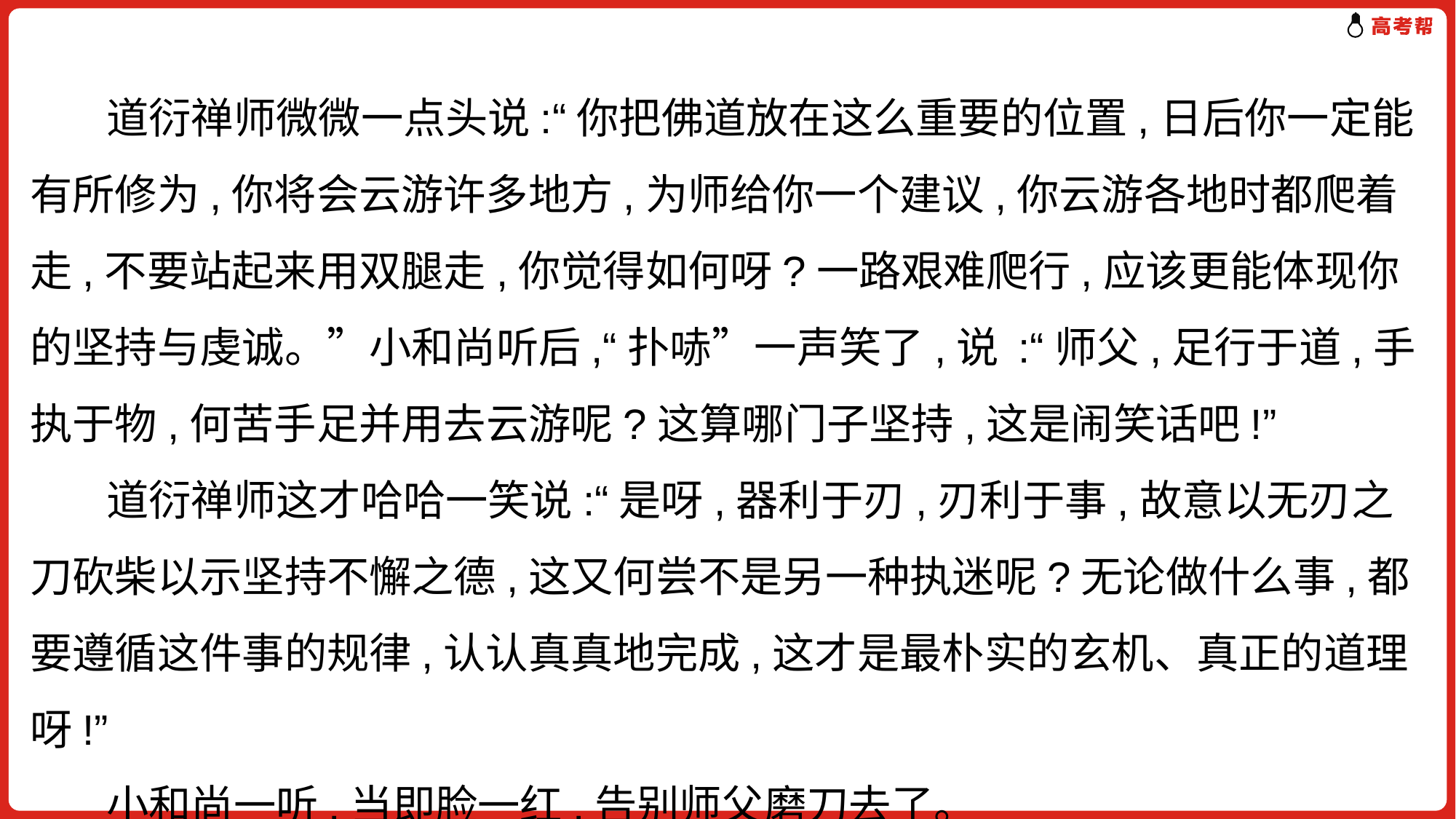

道衍禅师微微一点头说:“你把佛道放在这么重要的位置,日后你一定能有所修为,你将会云游许多地方,为师给你一个建议,你云游各地时都爬着走,不要站起来用双腿走,你觉得如何呀?一路艰难爬行,应该更能体现你的坚持与虔诚。”小和尚听后,“扑哧”一声笑了,说 :“师父,足行于道,手执于物,何苦手足并用去云游呢?这算哪门子坚持,这是闹笑话吧!”
       道衍禅师这才哈哈一笑说:“是呀,器利于刃,刃利于事,故意以无刃之刀砍柴以示坚持不懈之德,这又何尝不是另一种执迷呢?无论做什么事,都要遵循这件事的规律,认认真真地完成,这才是最朴实的玄机、真正的道理呀!”
       小和尚一听,当即脸一红,告别师父磨刀去了。